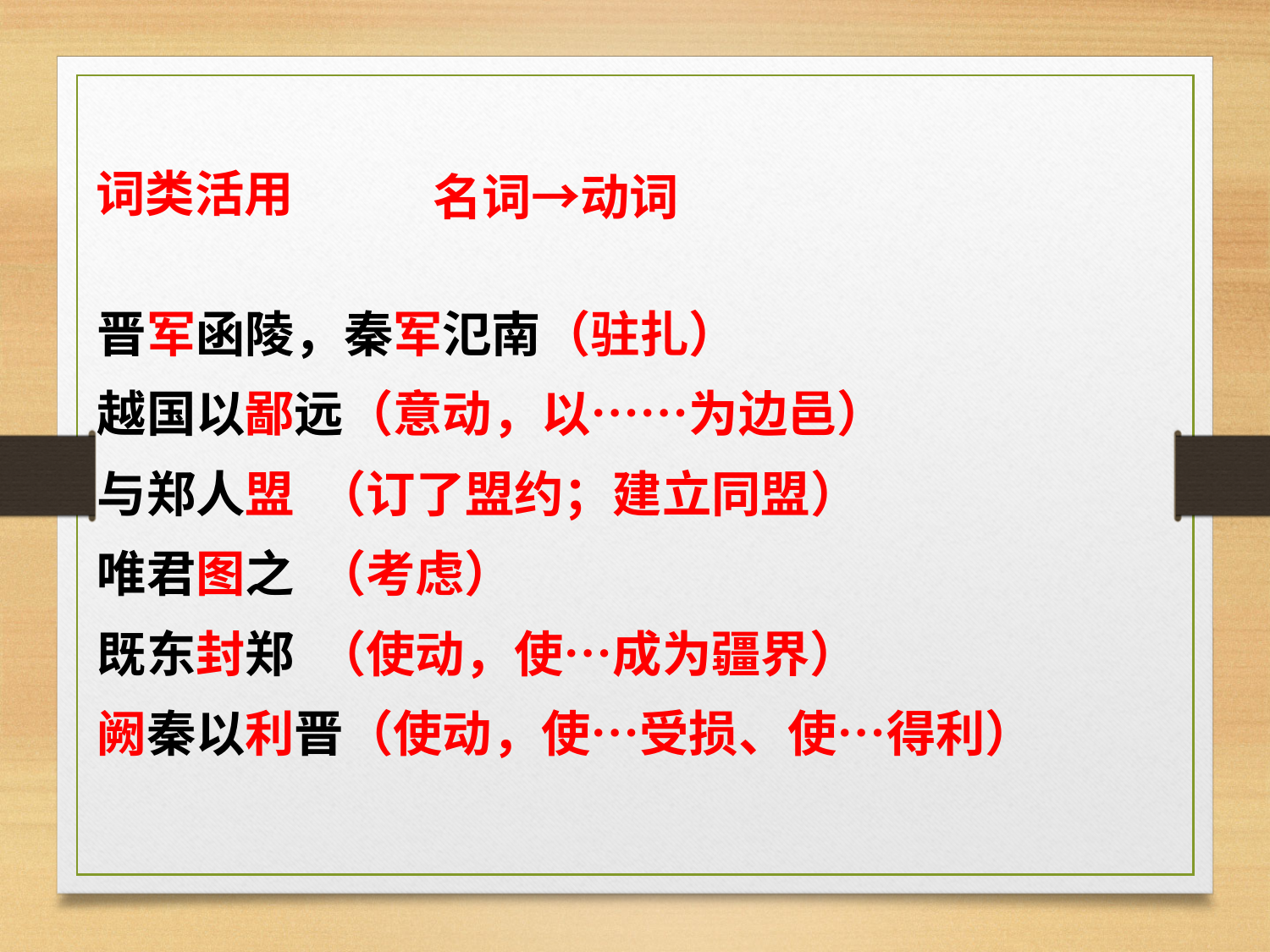

名词→动词
词类活用
晋军函陵，秦军氾南（驻扎）
越国以鄙远（意动，以……为边邑）
与郑人盟  （订了盟约；建立同盟）
唯君图之  （考虑）
既东封郑  （使动，使…成为疆界）
阙秦以利晋（使动，使…受损、使…得利）